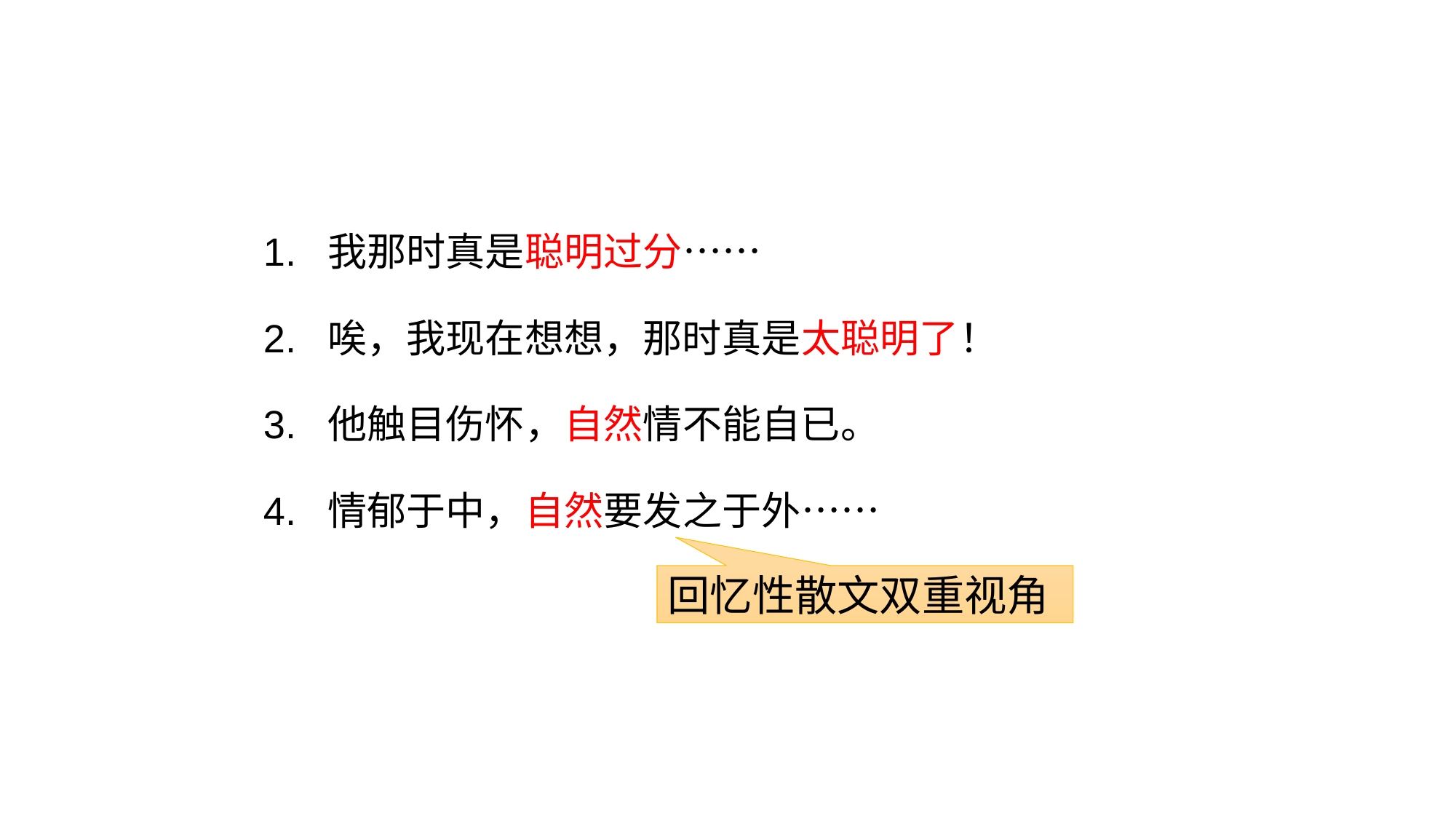

1.  我那时真是聪明过分……
2.  唉，我现在想想，那时真是太聪明了！
3.  他触目伤怀，自然情不能自已。
4.  情郁于中，自然要发之于外……

回忆性散文双重视角